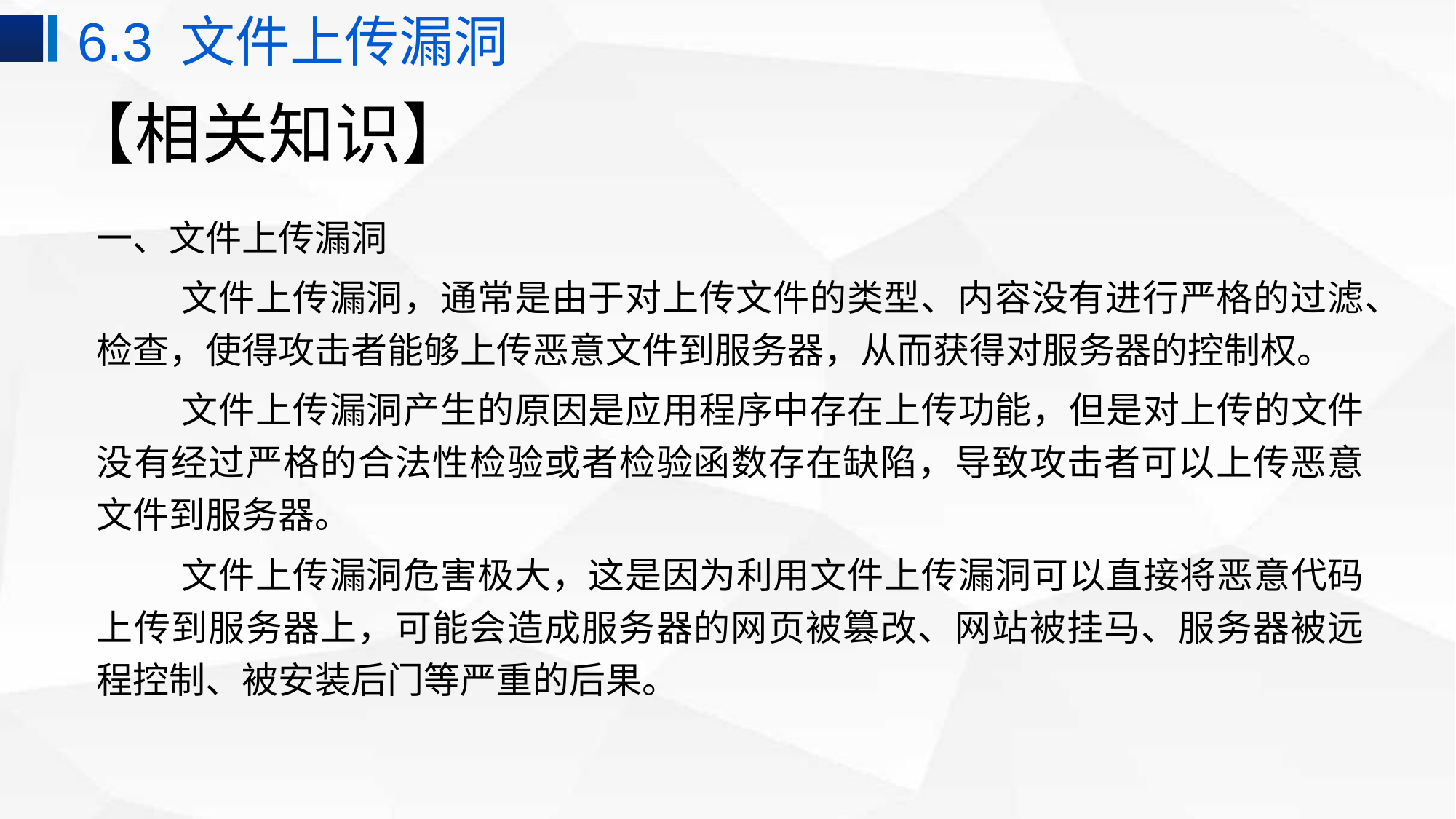

6.3 文件上传漏洞

# 【相关知识】
一、文件上传漏洞
     文件上传漏洞，通常是由于对上传文件的类型、内容没有进行严格的过滤、检查，使得攻击者能够上传恶意文件到服务器，从而获得对服务器的控制权。
     文件上传漏洞产生的原因是应用程序中存在上传功能，但是对上传的文件没有经过严格的合法性检验或者检验函数存在缺陷，导致攻击者可以上传恶意文件到服务器。
     文件上传漏洞危害极大，这是因为利用文件上传漏洞可以直接将恶意代码上传到服务器上，可能会造成服务器的网页被篡改、网站被挂马、服务器被远程控制、被安装后门等严重的后果。